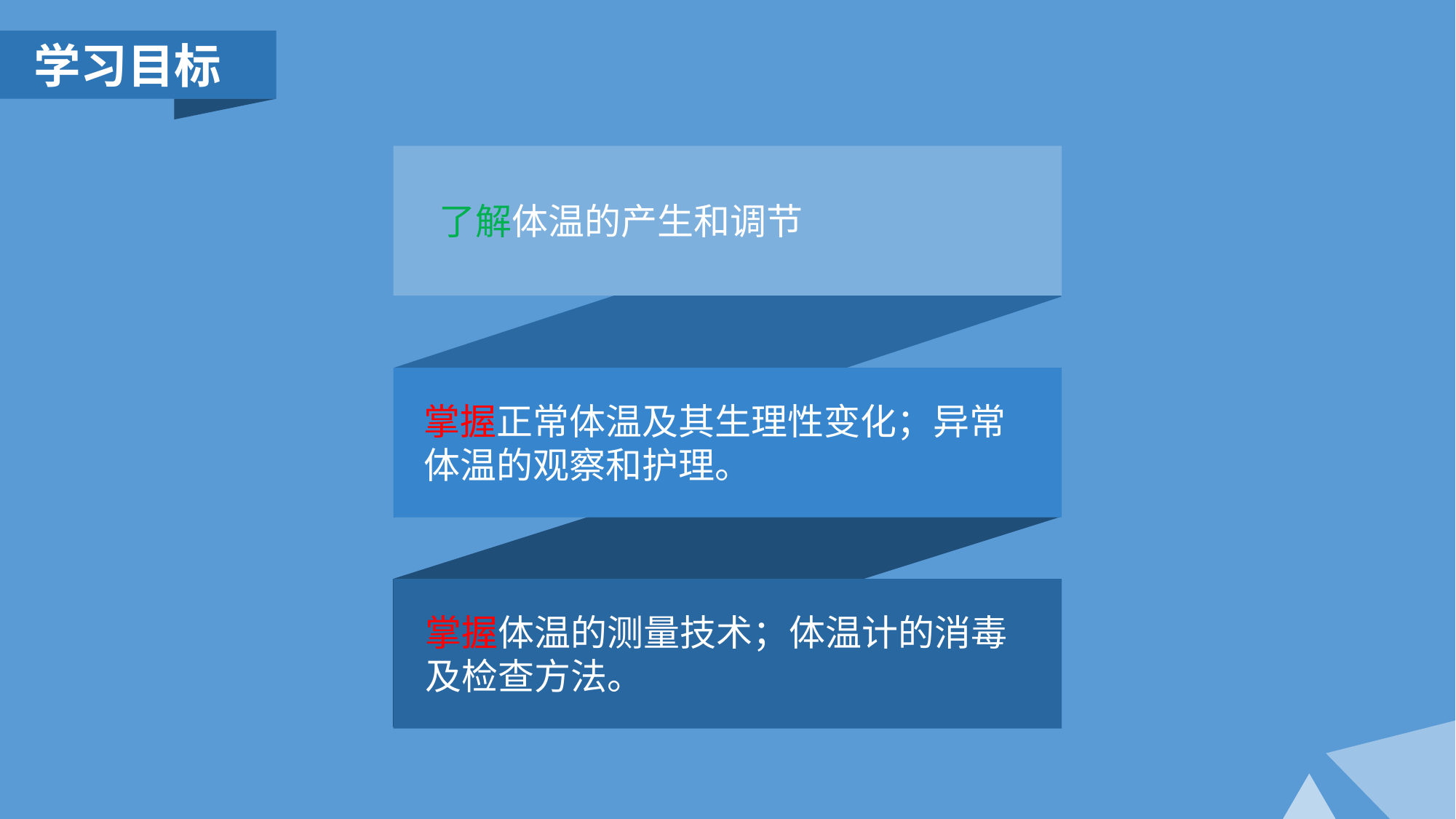

学习目标

了解体温的产生和调节

掌握正常体温及其生理性变化；异常体温的观察和护理。

掌握体温的测量技术；体温计的消毒及检查方法。